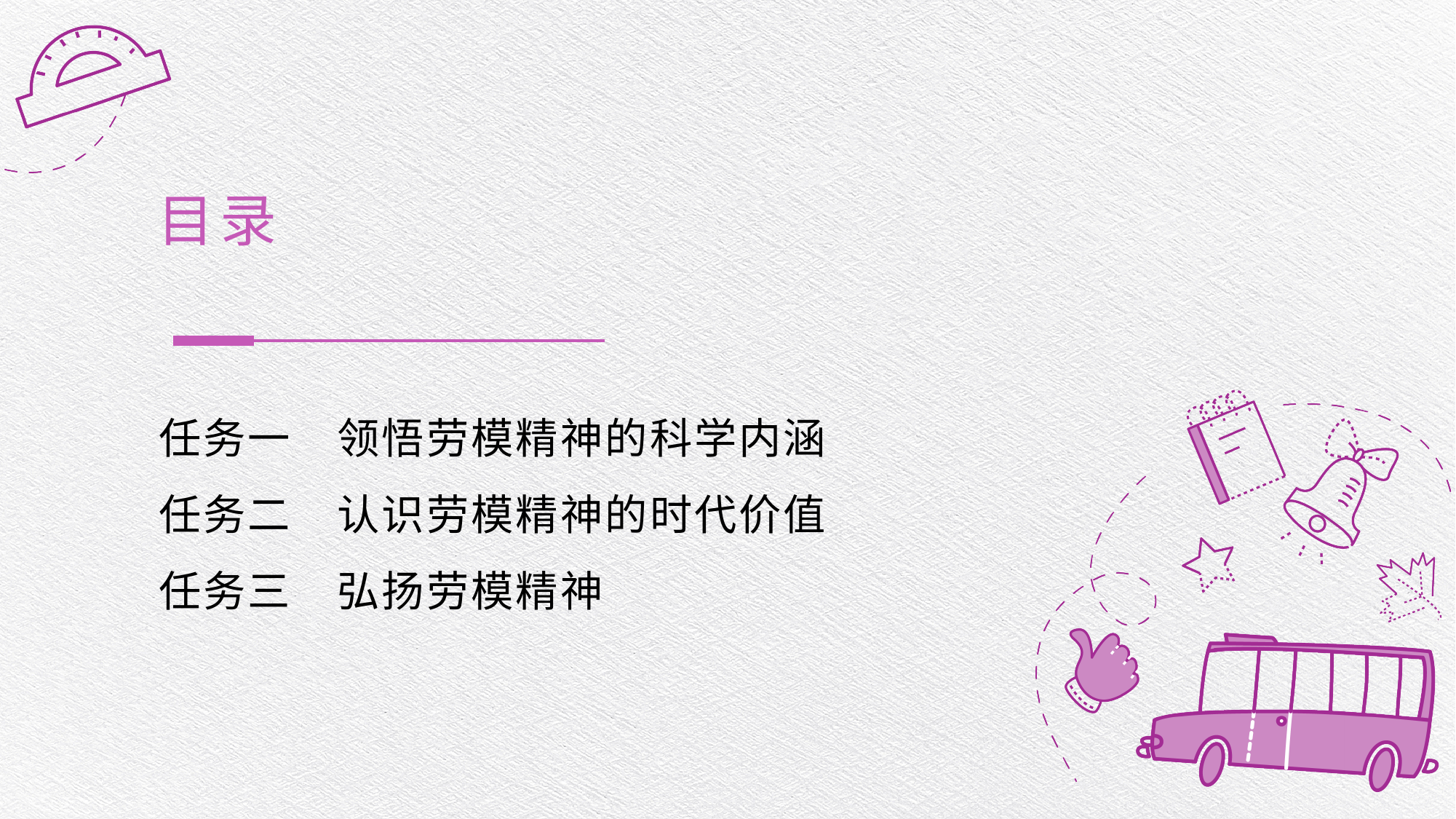

目录
任务一　领悟劳模精神的科学内涵
任务二　认识劳模精神的时代价值
任务三　弘扬劳模精神